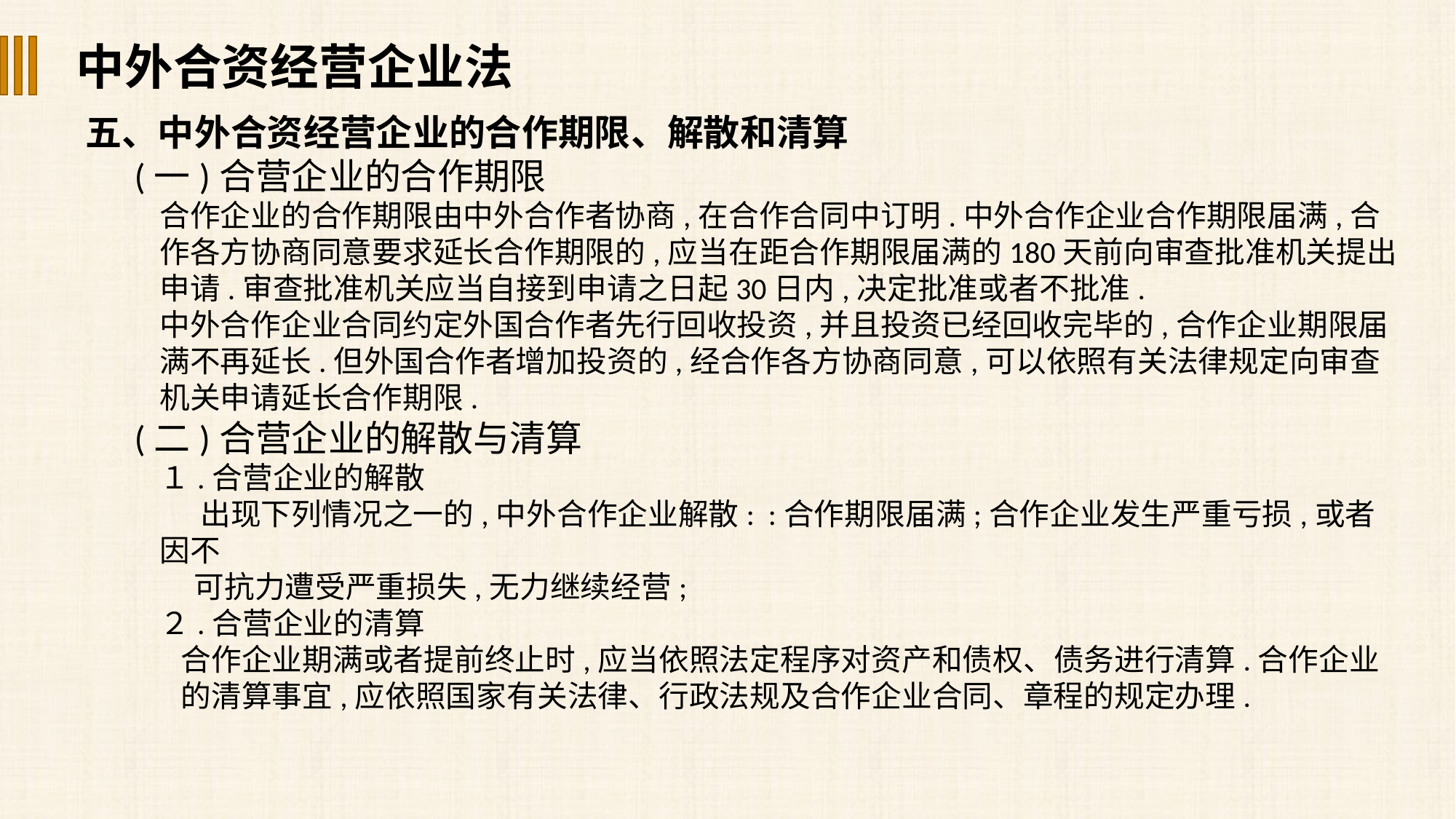

中外合资经营企业法

五、中外合资经营企业的合作期限、解散和清算
      (一)合营企业的合作期限
合作企业的合作期限由中外合作者协商,在合作合同中订明.中外合作企业合作期限届满,合作各方协商同意要求延长合作期限的,应当在距合作期限届满的180天前向审查批准机关提出申请.审查批准机关应当自接到申请之日起30日内,决定批准或者不批准.
中外合作企业合同约定外国合作者先行回收投资,并且投资已经回收完毕的,合作企业期限届满不再延长.但外国合作者增加投资的,经合作各方协商同意,可以依照有关法律规定向审查机关申请延长合作期限.
      (二)合营企业的解散与清算
１.合营企业的解散
     出现下列情况之一的,中外合作企业解散:  :合作期限届满;合作企业发生严重亏损,或者因不
    可抗力遭受严重损失,无力继续经营;
２.合营企业的清算
合作企业期满或者提前终止时,应当依照法定程序对资产和债权、债务进行清算.合作企业的清算事宜,应依照国家有关法律、行政法规及合作企业合同、章程的规定办理.